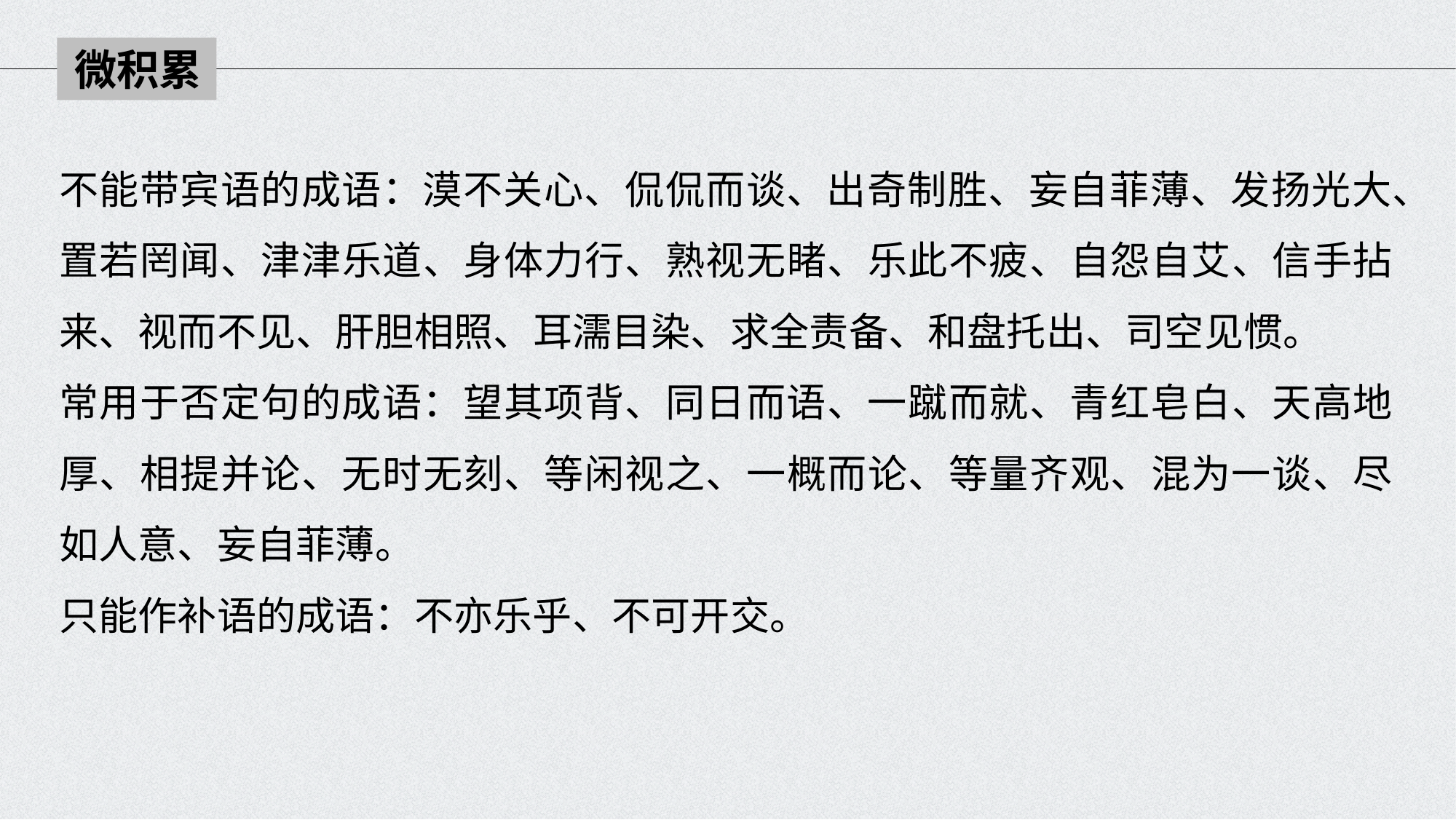

微积累
不能带宾语的成语：漠不关心、侃侃而谈、出奇制胜、妄自菲薄、发扬光大、置若罔闻、津津乐道、身体力行、熟视无睹、乐此不疲、自怨自艾、信手拈来、视而不见、肝胆相照、耳濡目染、求全责备、和盘托出、司空见惯。
常用于否定句的成语：望其项背、同日而语、一蹴而就、青红皂白、天高地厚、相提并论、无时无刻、等闲视之、一概而论、等量齐观、混为一谈、尽如人意、妄自菲薄。
只能作补语的成语：不亦乐乎、不可开交。